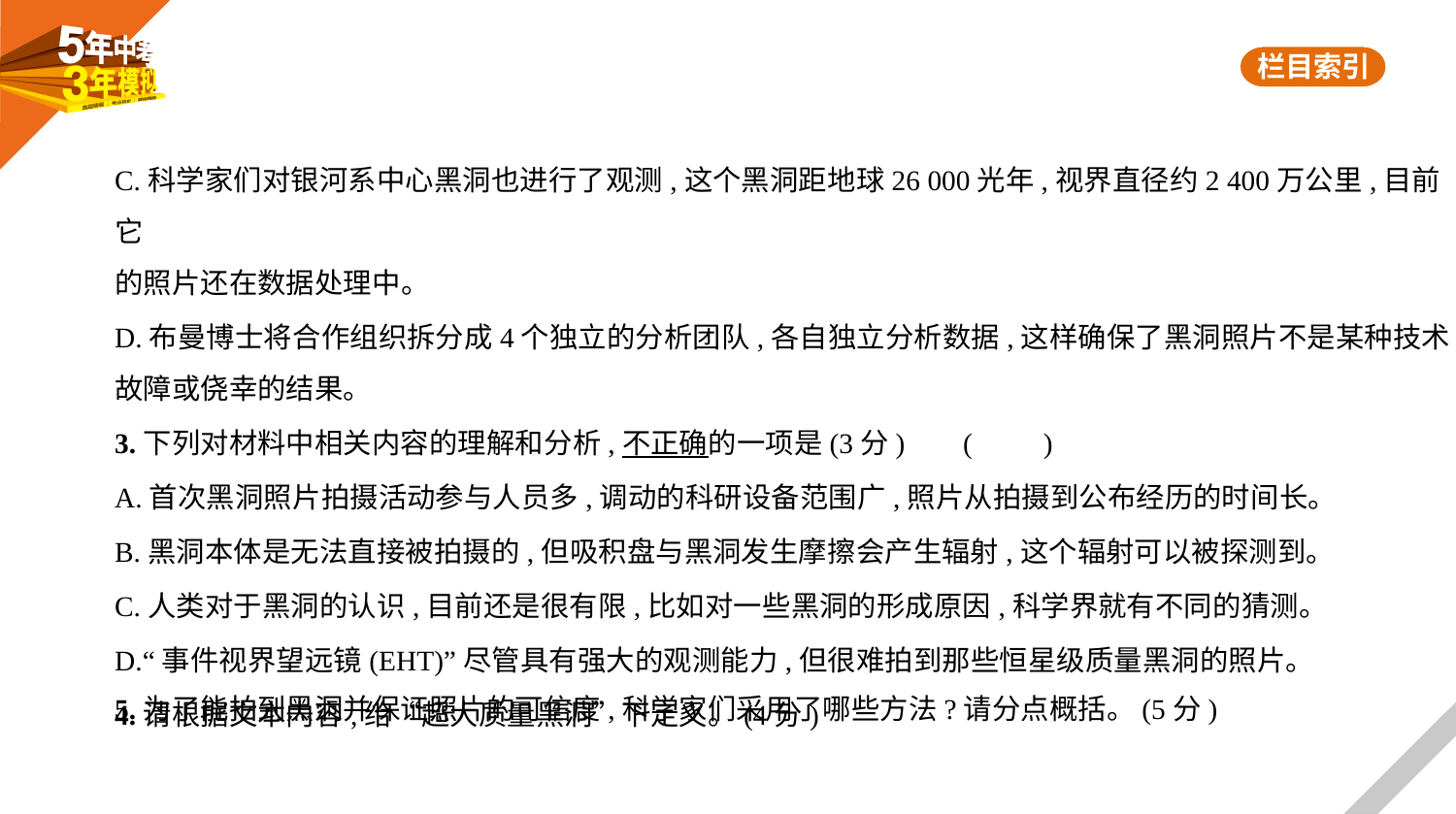

C.科学家们对银河系中心黑洞也进行了观测,这个黑洞距地球26 000光年,视界直径约2 400万公里,目前它
的照片还在数据处理中。
D.布曼博士将合作组织拆分成4个独立的分析团队,各自独立分析数据,这样确保了黑洞照片不是某种技术
故障或侥幸的结果。
3.下列对材料中相关内容的理解和分析,不正确的一项是(3分)     (　　)
A.首次黑洞照片拍摄活动参与人员多,调动的科研设备范围广,照片从拍摄到公布经历的时间长。
B.黑洞本体是无法直接被拍摄的,但吸积盘与黑洞发生摩擦会产生辐射,这个辐射可以被探测到。
C.人类对于黑洞的认识,目前还是很有限,比如对一些黑洞的形成原因,科学界就有不同的猜测。
D.“事件视界望远镜(EHT)”尽管具有强大的观测能力,但很难拍到那些恒星级质量黑洞的照片。
4.请根据文本内容,给“超大质量黑洞”下定义。(4分)
5.为了能拍到黑洞并保证照片的可信度,科学家们采用了哪些方法?请分点概括。(5分)